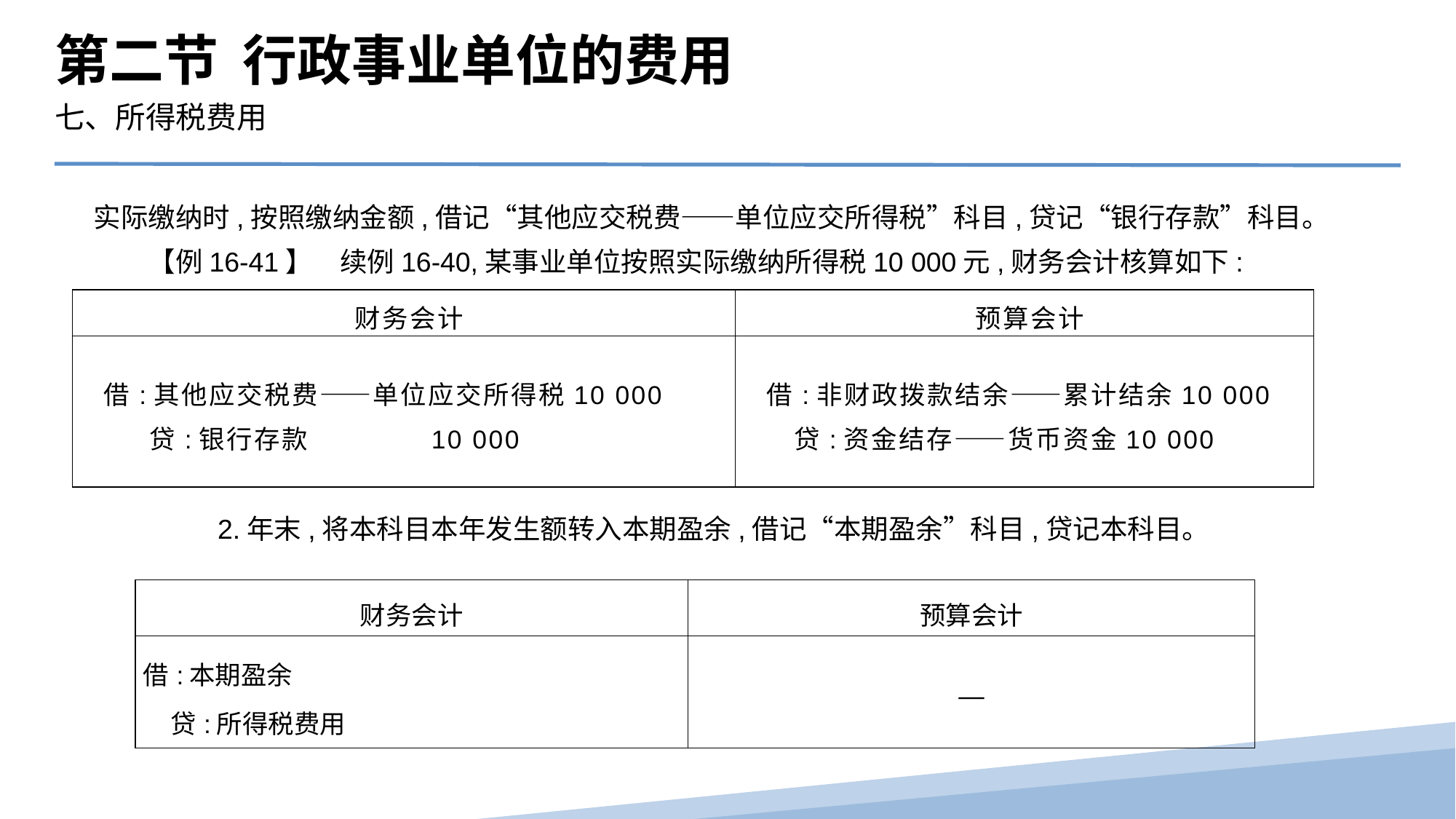

第二节  行政事业单位的费用
七、所得税费用
实际缴纳时,按照缴纳金额,借记“其他应交税费——单位应交所得税”科目,贷记“银行存款”科目。
　　【例16-41】　续例16-40,某事业单位按照实际缴纳所得税10 000元,财务会计核算如下:
| 财务会计 | 预算会计 |
| --- | --- |
| 借:其他应交税费——单位应交所得税10 000 贷:银行存款 10 000 | 借:非财政拨款结余——累计结余10 000 贷:资金结存——货币资金10 000 |
　2.年末,将本科目本年发生额转入本期盈余,借记“本期盈余”科目,贷记本科目。
| 财务会计 | 预算会计 |
| --- | --- |
| 借:本期盈余 贷:所得税费用 | — |